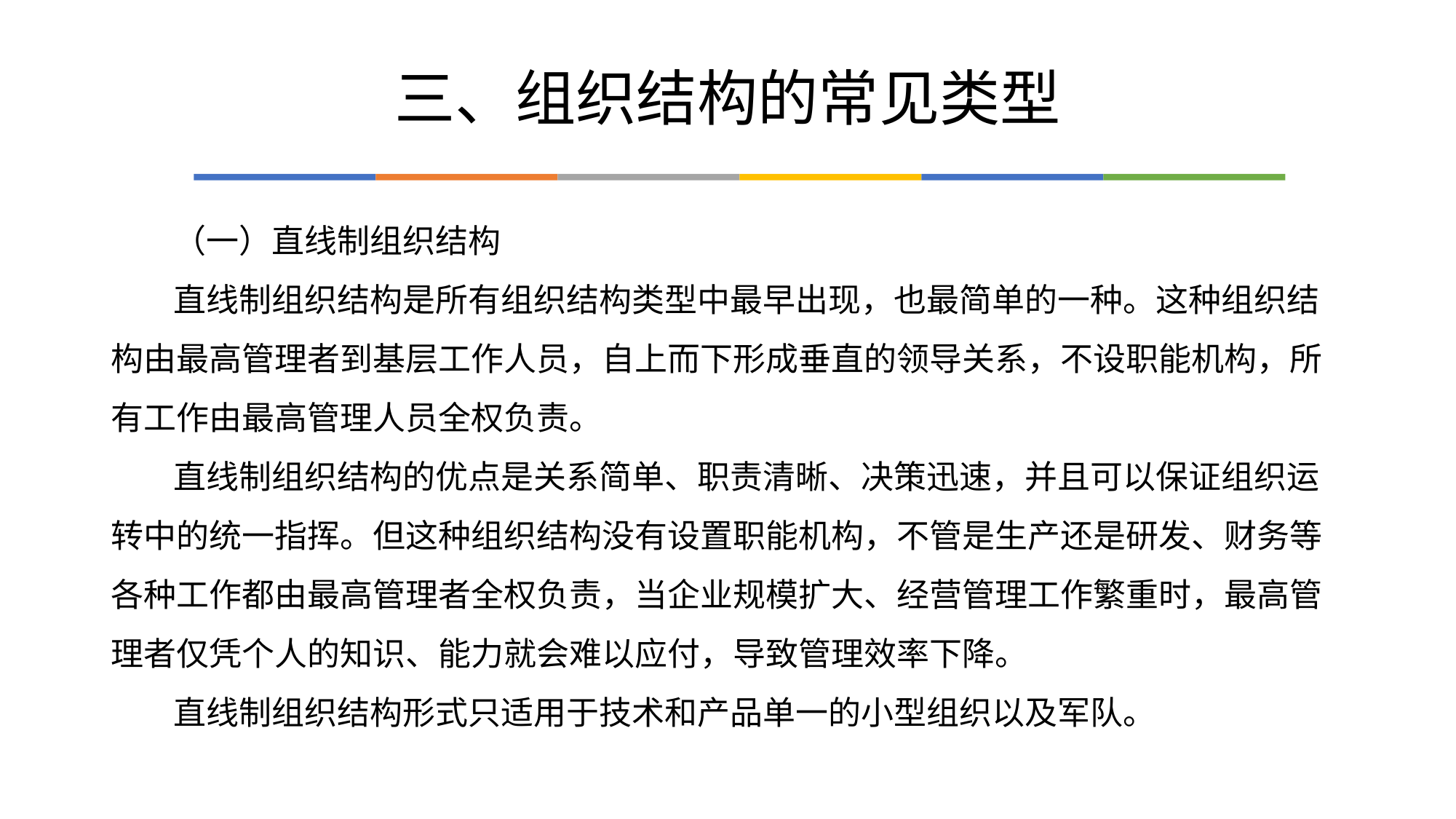

# 三、组织结构的常见类型
（一）直线制组织结构
直线制组织结构是所有组织结构类型中最早出现，也最简单的一种。这种组织结构由最高管理者到基层工作人员，自上而下形成垂直的领导关系，不设职能机构，所有工作由最高管理人员全权负责。
直线制组织结构的优点是关系简单、职责清晰、决策迅速，并且可以保证组织运转中的统一指挥。但这种组织结构没有设置职能机构，不管是生产还是研发、财务等各种工作都由最高管理者全权负责，当企业规模扩大、经营管理工作繁重时，最高管理者仅凭个人的知识、能力就会难以应付，导致管理效率下降。
直线制组织结构形式只适用于技术和产品单一的小型组织以及军队。